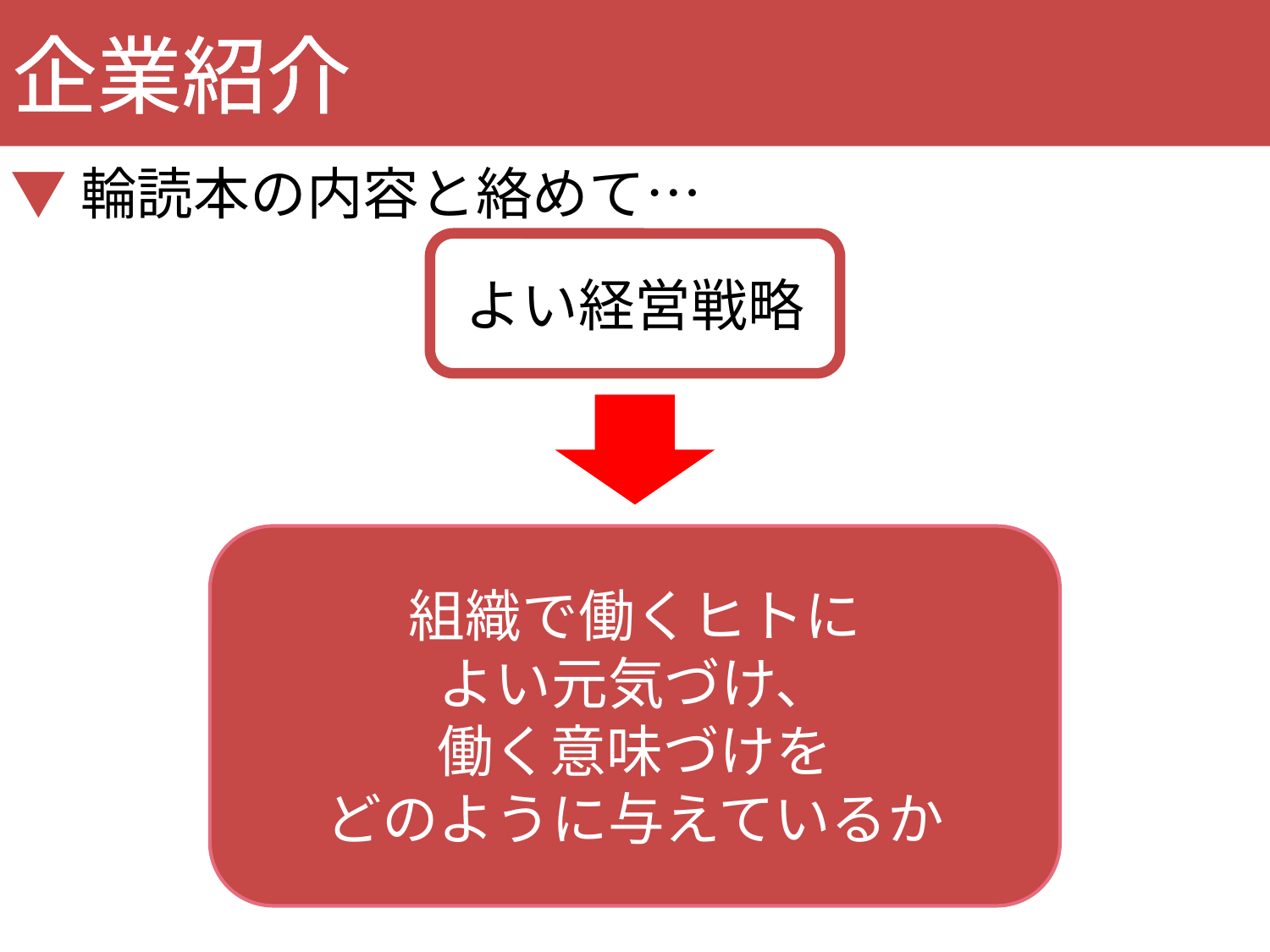

企業紹介
▼輪読本の内容と絡めて…
よい経営戦略

組織で働くヒトに
よい元気づけ、
働く意味づけを
どのように与えているか